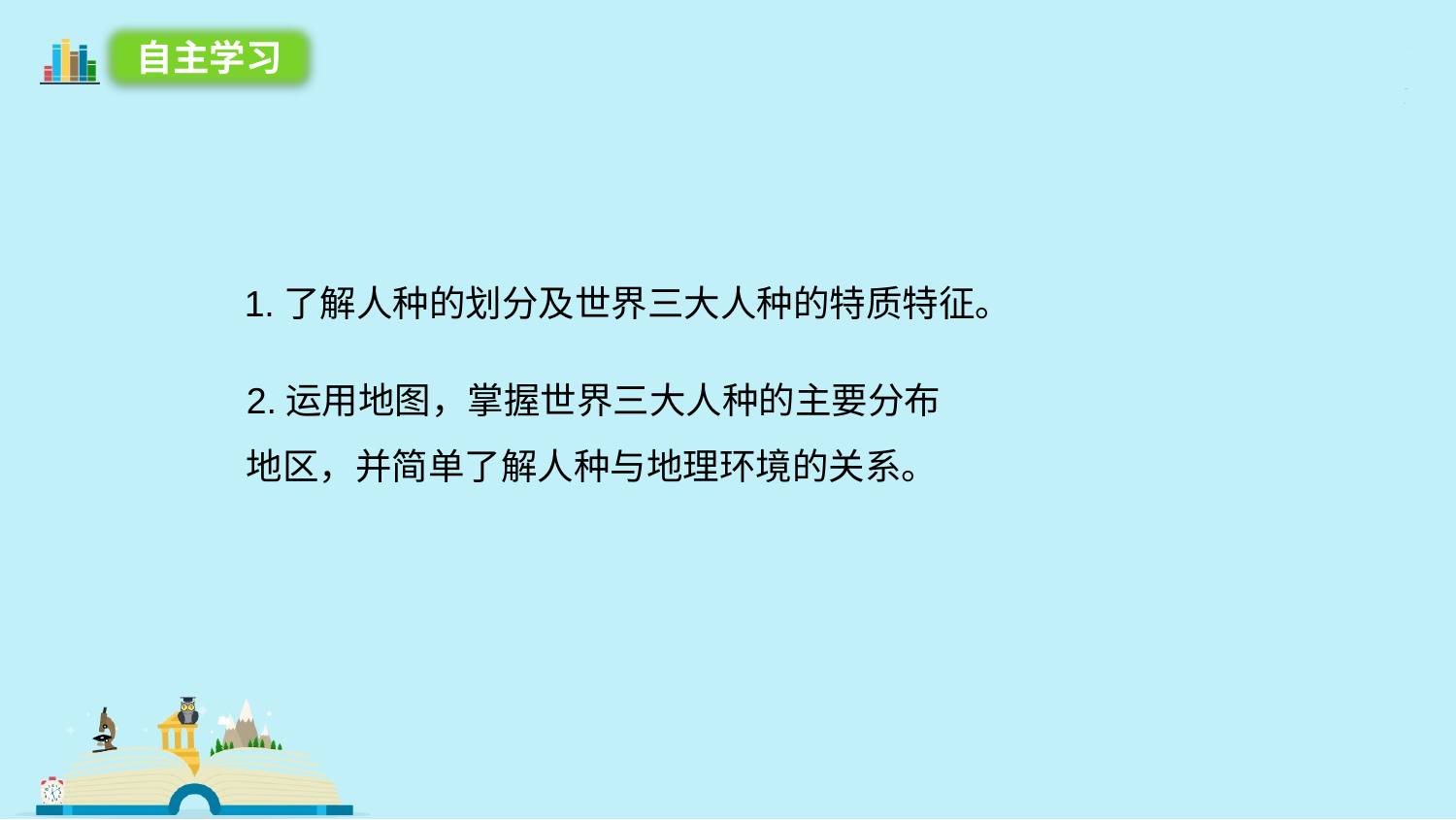

自主学习
1.了解人种的划分及世界三大人种的特质特征。
2.运用地图，掌握世界三大人种的主要分布地区，并简单了解人种与地理环境的关系。